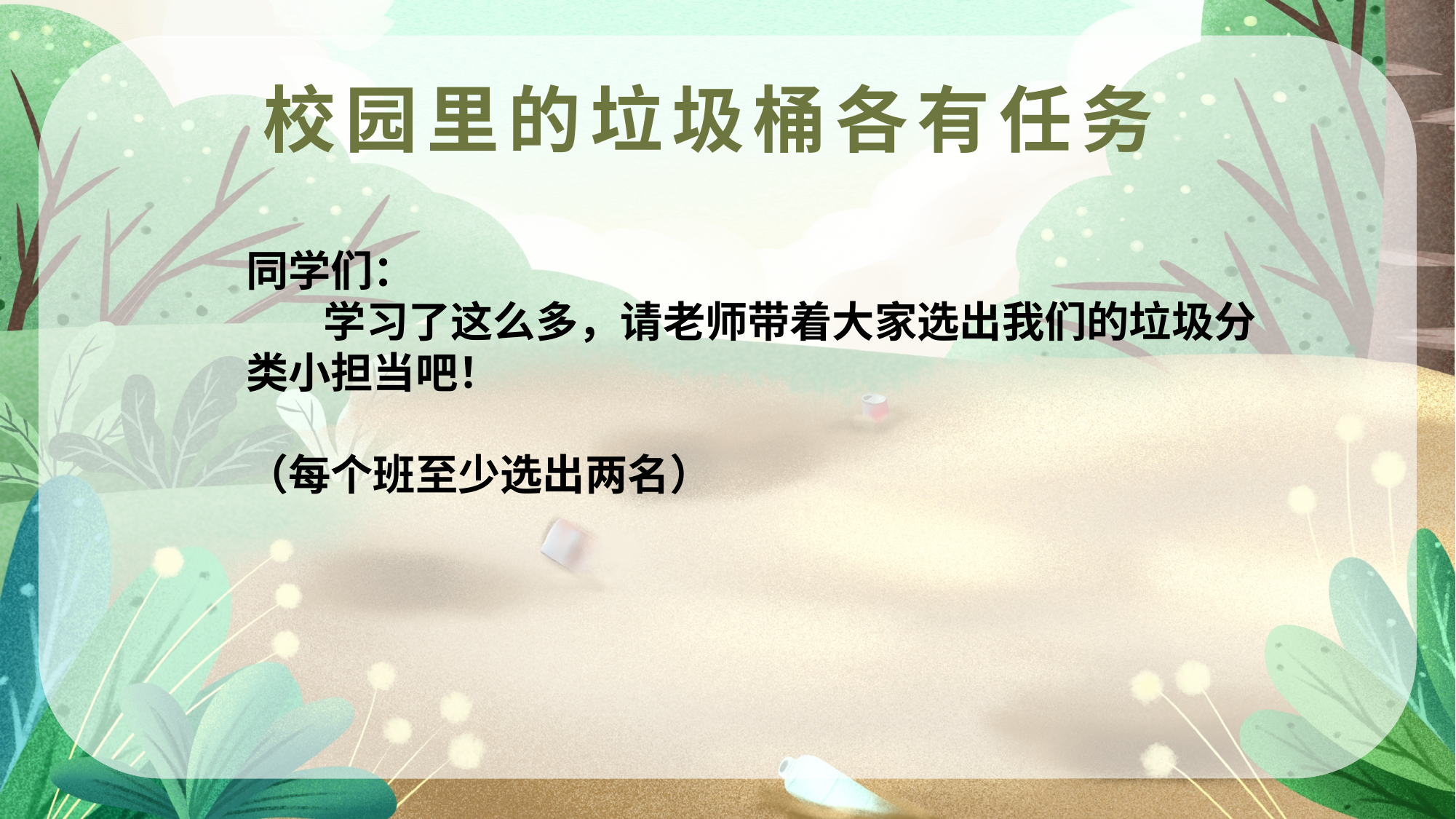

校园里的垃圾桶各有任务
同学们：
       学习了这么多，请老师带着大家选出我们的垃圾分类小担当吧！

（每个班至少选出两名）